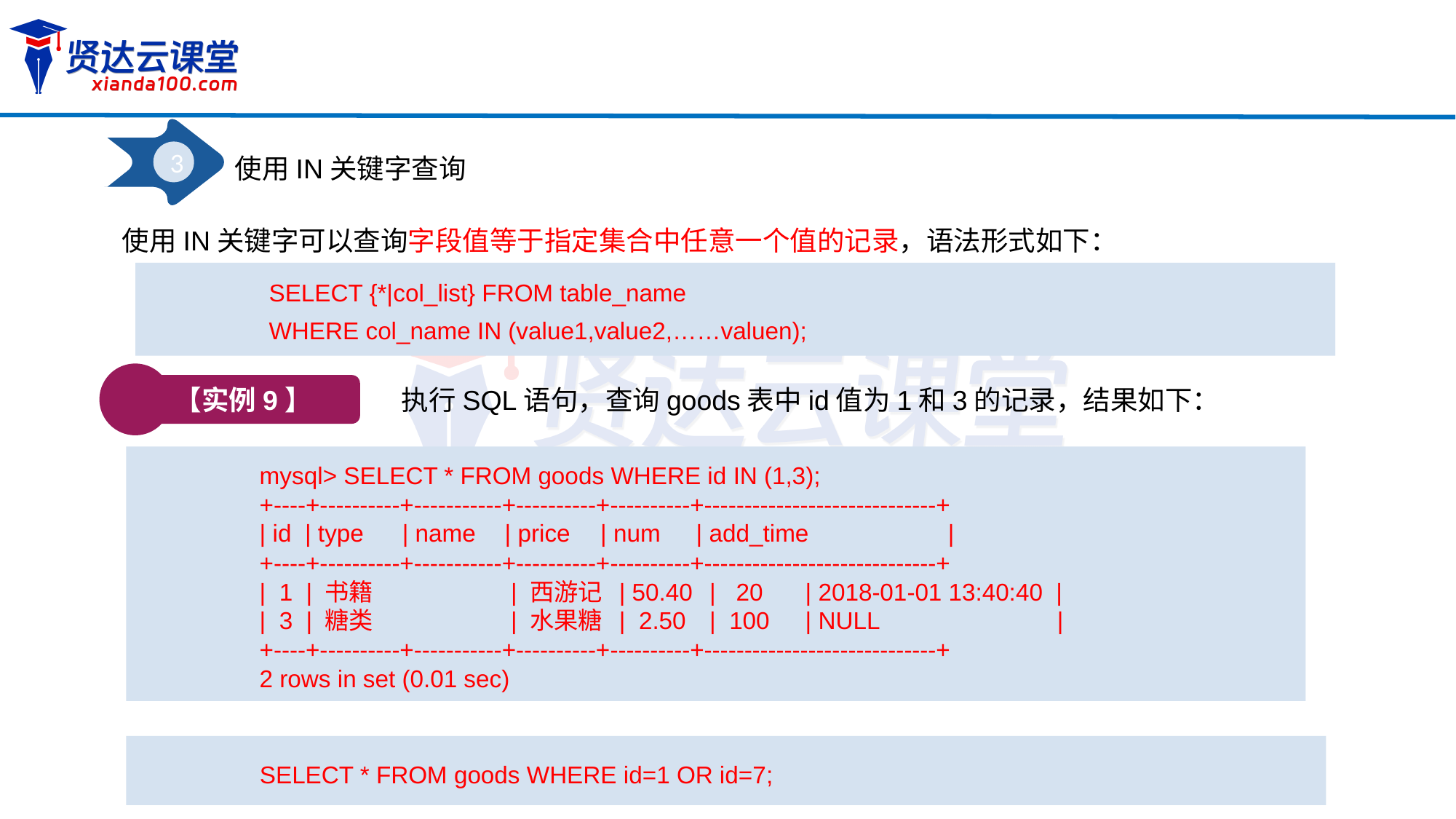

3
使用IN关键字查询
使用IN关键字可以查询字段值等于指定集合中任意一个值的记录，语法形式如下：

SELECT {*|col_list} FROM table_name
WHERE col_name IN (value1,value2,……valuen);

【实例9】
执行SQL语句，查询goods表中id值为1和3的记录，结果如下：

mysql> SELECT * FROM goods WHERE id IN (1,3);
+----+----------+-----------+----------+----------+-----------------------------+
| id  | type	     | name	    | price	  | num	| add_time	     |
+----+----------+-----------+----------+----------+-----------------------------+
|  1  | 书籍	     | 西游记  | 50.40	  |   20	| 2018-01-01 13:40:40  |
|  3  | 糖类	     | 水果糖  |  2.50	  |  100	| NULL	    	     |
+----+----------+-----------+----------+----------+-----------------------------+
2 rows in set (0.01 sec)

SELECT * FROM goods WHERE id=1 OR id=7;